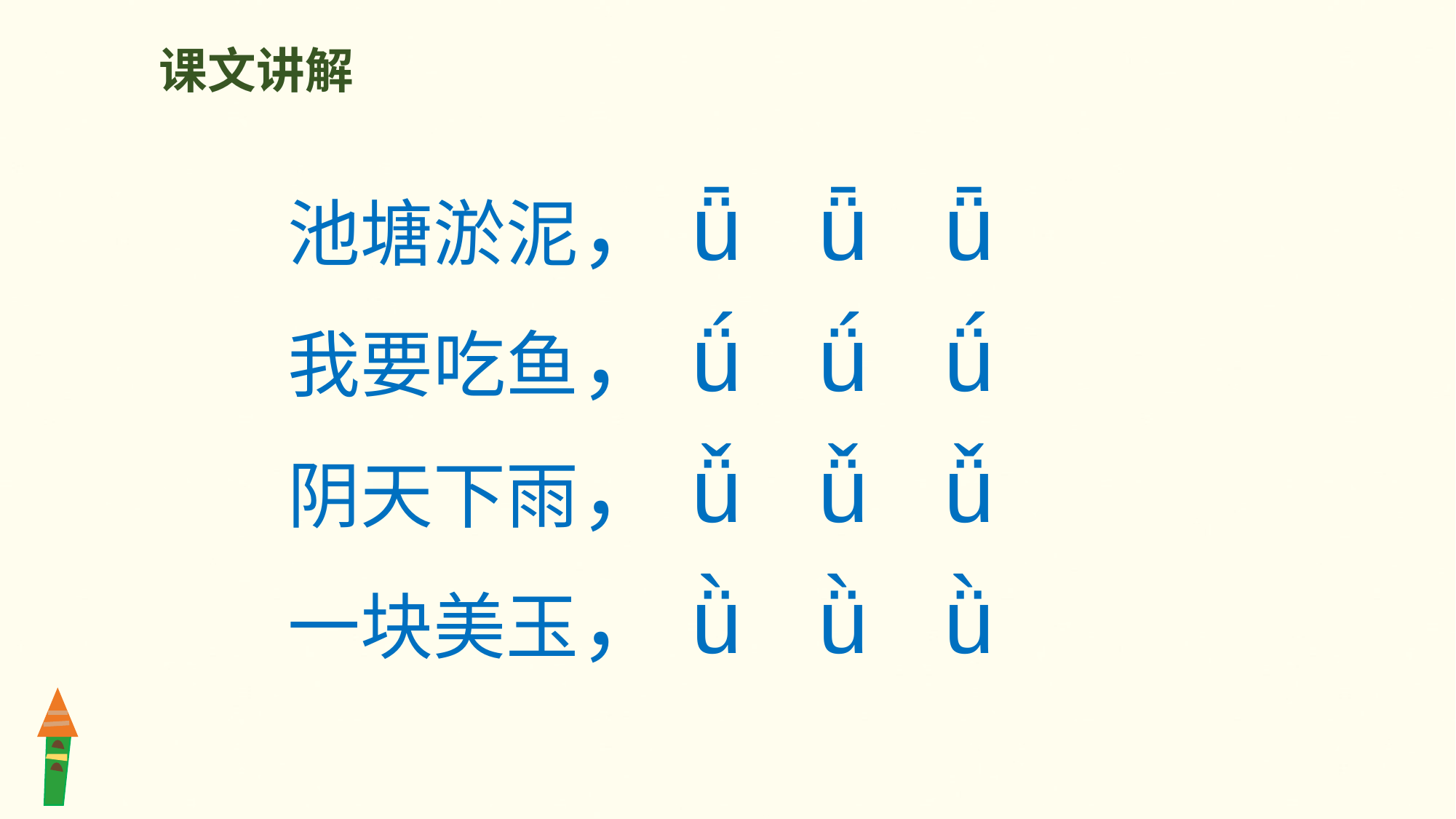

课文讲解
池塘淤泥，ǖ   ǖ   ǖ
我要吃鱼，ǘ   ǘ   ǘ
阴天下雨，ǚ   ǚ   ǚ
一块美玉，ǜ   ǜ   ǜ